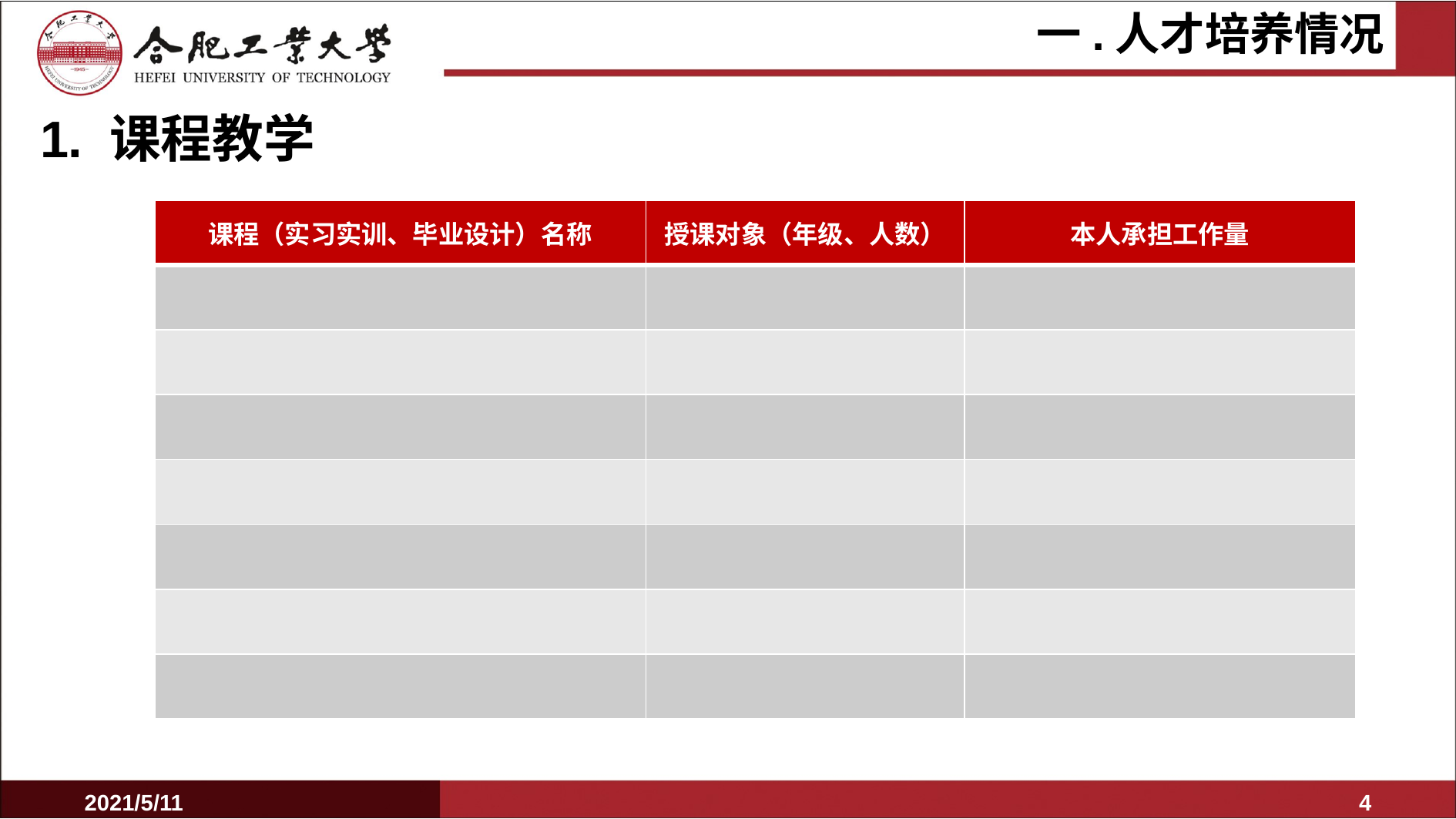

# 一.人才培养情况
1. 课程教学

| 课程（实习实训、毕业设计）名称 | 授课对象（年级、人数） | 本人承担工作量 |
| --- | --- | --- |
|  |  |  |
|  |  |  |
|  |  |  |
|  |  |  |
|  |  |  |
|  |  |  |
|  |  |  |
2021/5/11
4